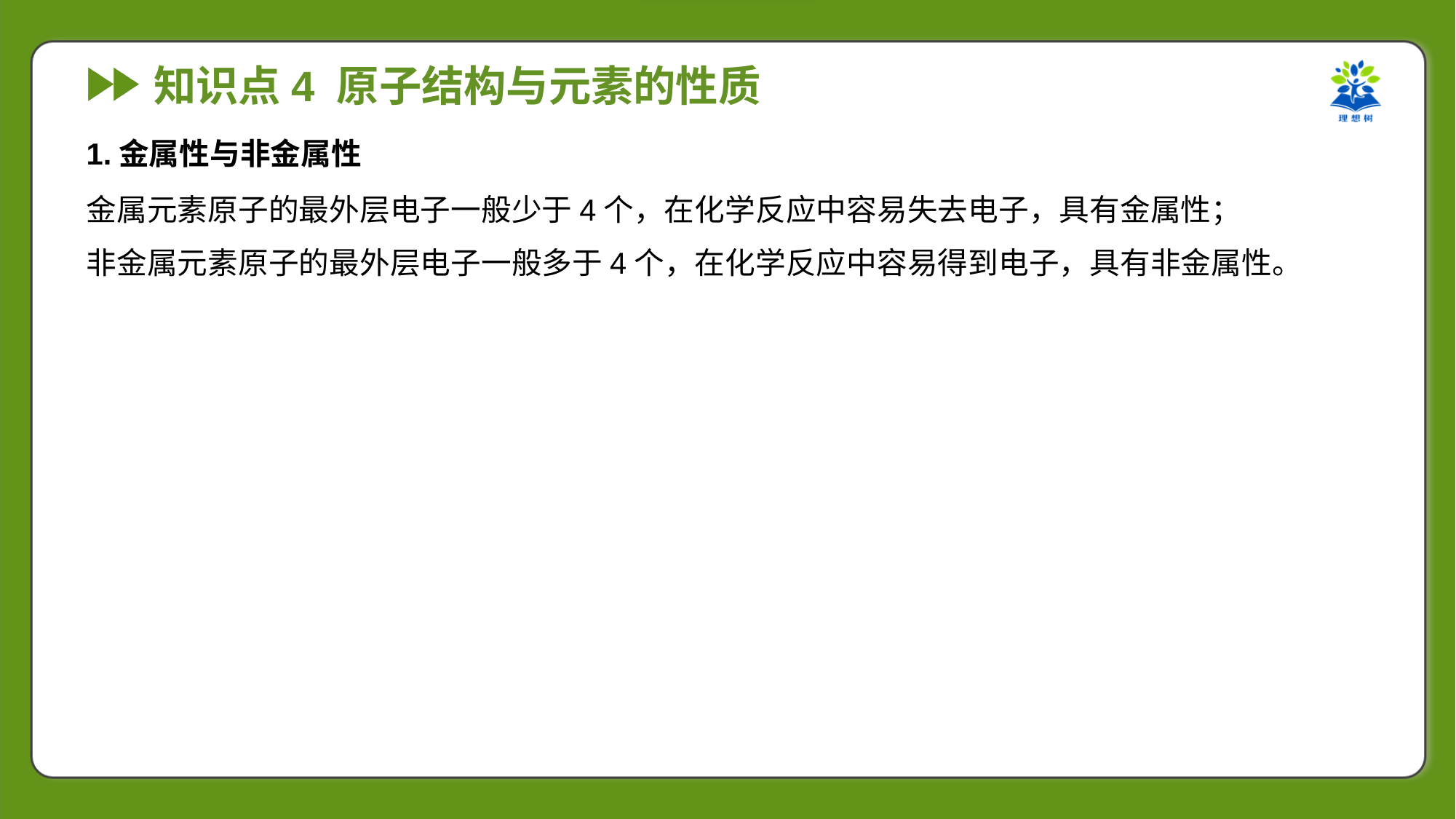

1.金属性与非金属性
金属元素原子的最外层电子一般少于4个，在化学反应中容易失去电子，具有金属性；
非金属元素原子的最外层电子一般多于4个，在化学反应中容易得到电子，具有非金属性。